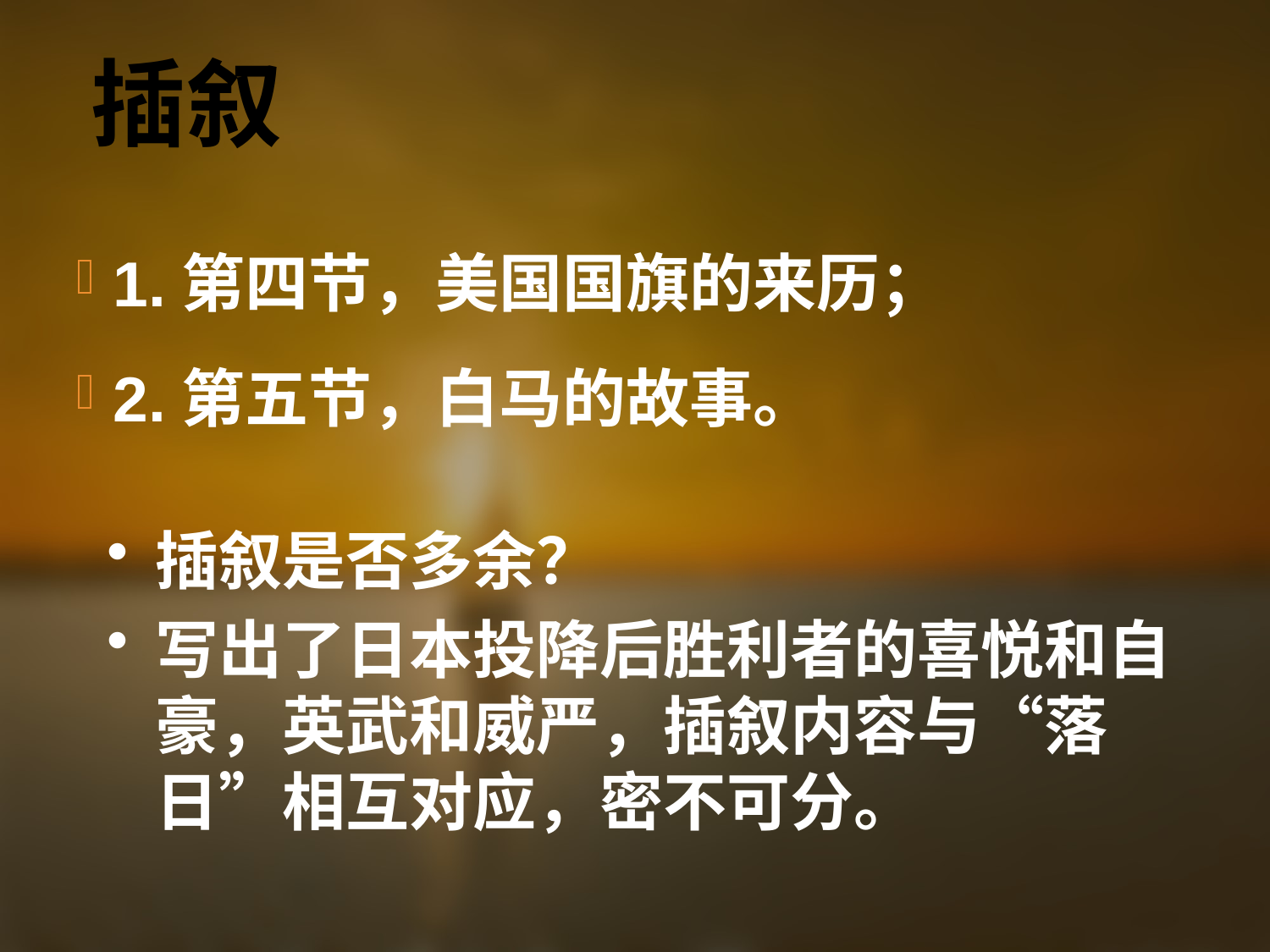

# 插叙
1.第四节，美国国旗的来历；
2.第五节，白马的故事。
插叙是否多余？
写出了日本投降后胜利者的喜悦和自豪，英武和威严，插叙内容与“落日”相互对应，密不可分。